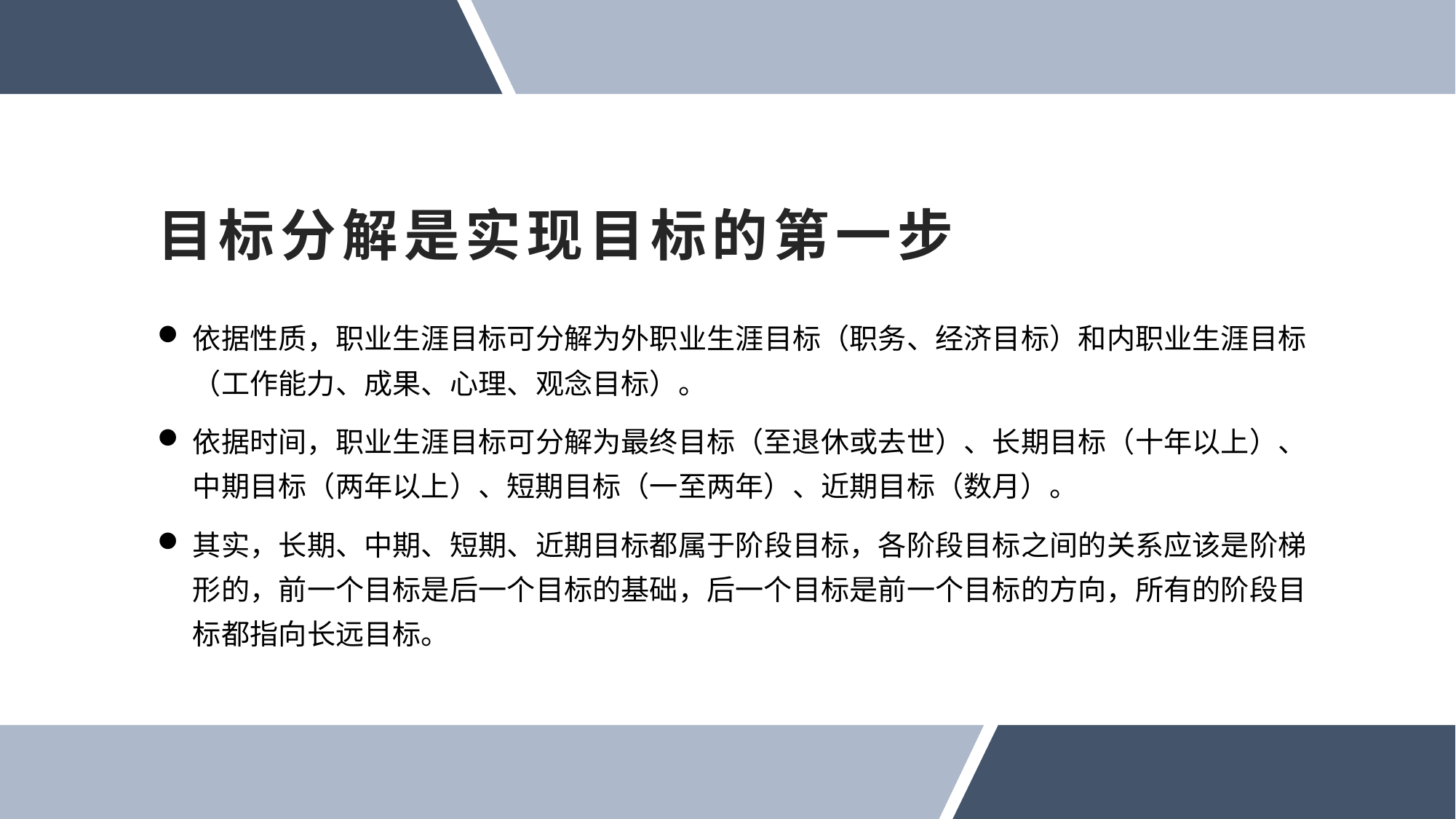

目标分解是实现目标的第一步
依据性质，职业生涯目标可分解为外职业生涯目标（职务、经济目标）和内职业生涯目标（工作能力、成果、心理、观念目标）。
依据时间，职业生涯目标可分解为最终目标（至退休或去世）、长期目标（十年以上）、中期目标（两年以上）、短期目标（一至两年）、近期目标（数月）。
其实，长期、中期、短期、近期目标都属于阶段目标，各阶段目标之间的关系应该是阶梯形的，前一个目标是后一个目标的基础，后一个目标是前一个目标的方向，所有的阶段目标都指向长远目标。